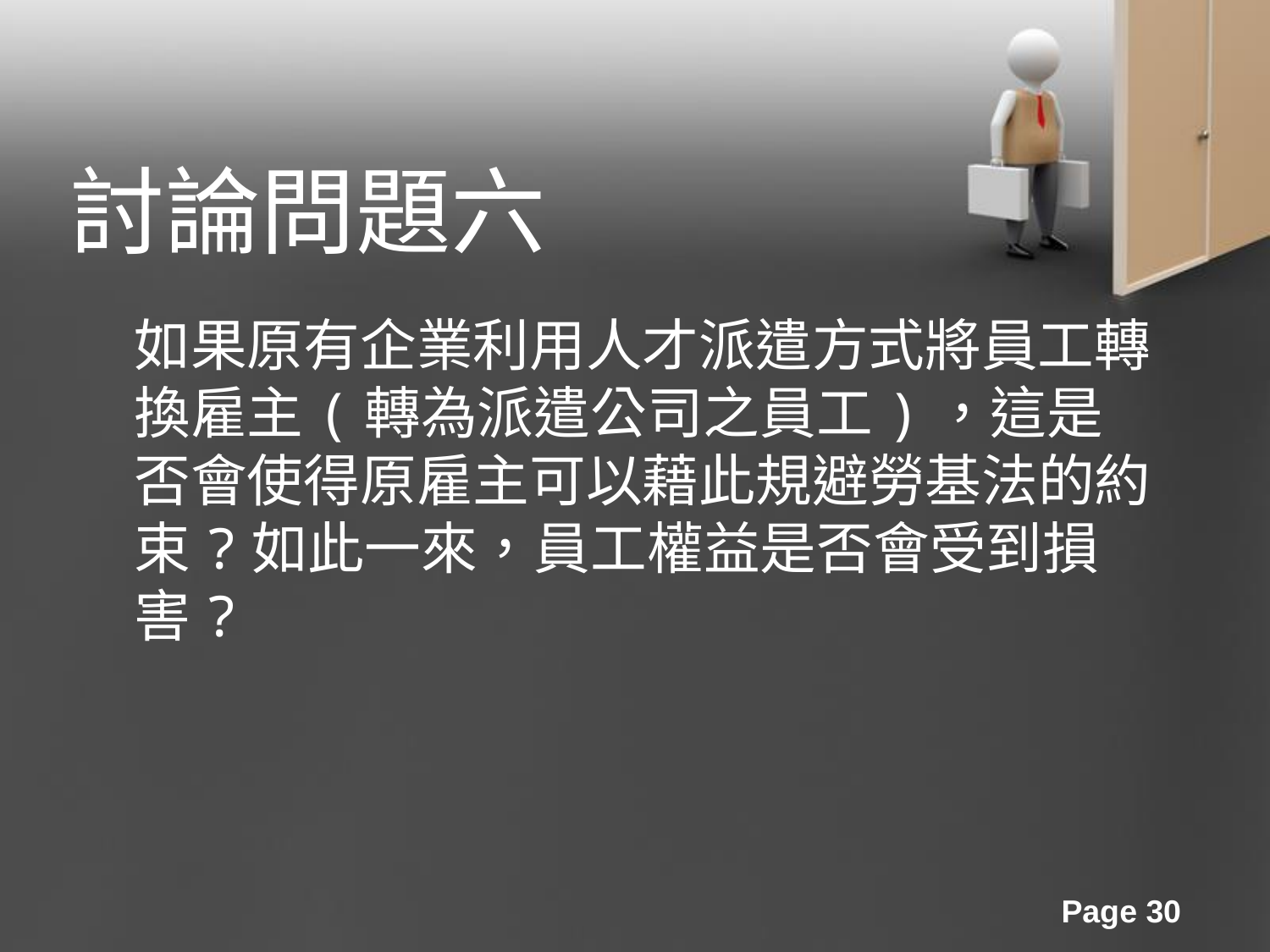

討論問題六
如果原有企業利用人才派遣方式將員工轉換雇主(轉為派遣公司之員工)，這是否會使得原雇主可以藉此規避勞基法的約束?如此一來，員工權益是否會受到損害?